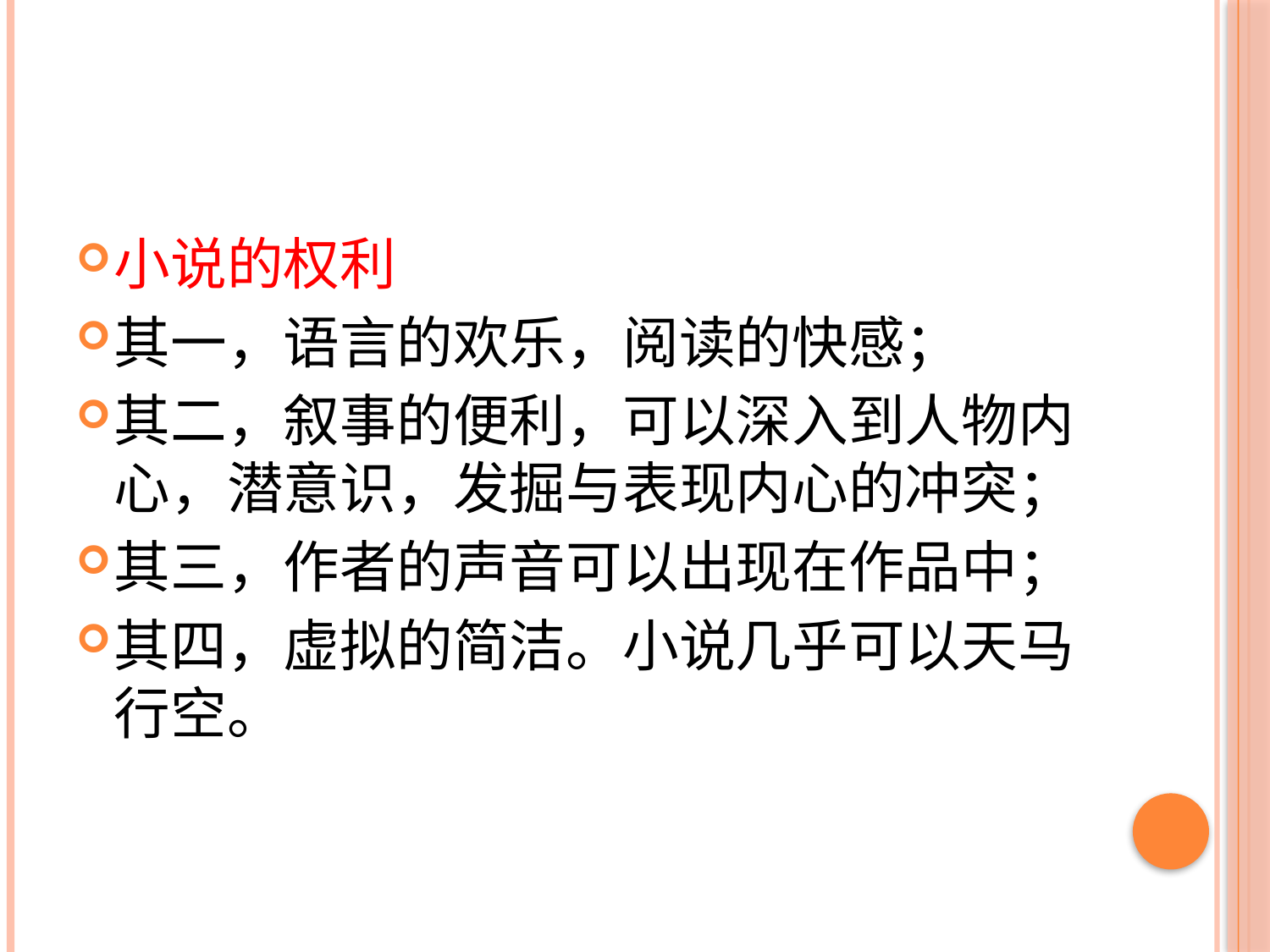

#
小说的权利
其一，语言的欢乐，阅读的快感；
其二，叙事的便利，可以深入到人物内心，潜意识，发掘与表现内心的冲突；
其三，作者的声音可以出现在作品中；
其四，虚拟的简洁。小说几乎可以天马行空。